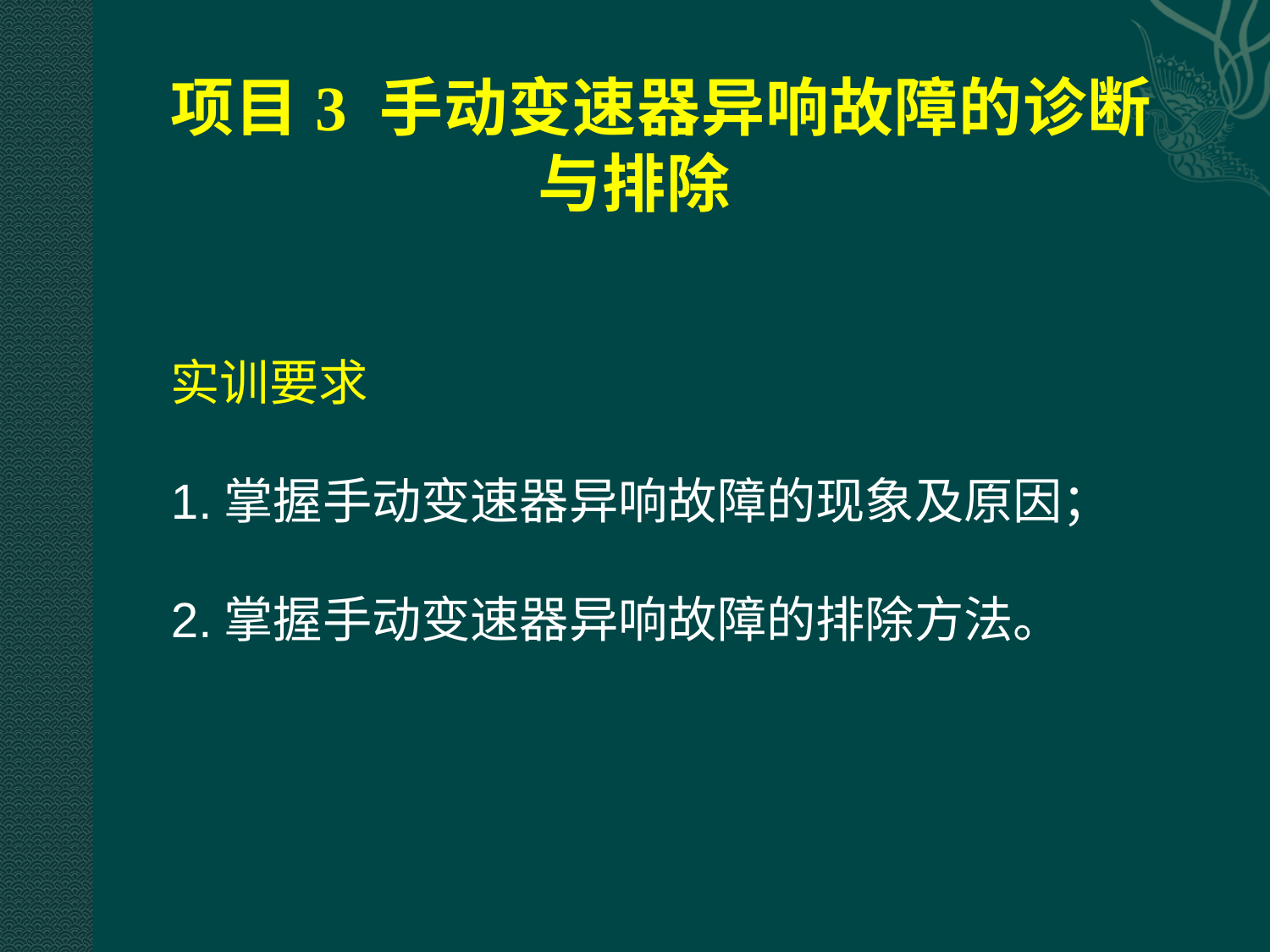

项目3 手动变速器异响故障的诊断
                       与排除
实训要求
1.掌握手动变速器异响故障的现象及原因；
2.掌握手动变速器异响故障的排除方法。